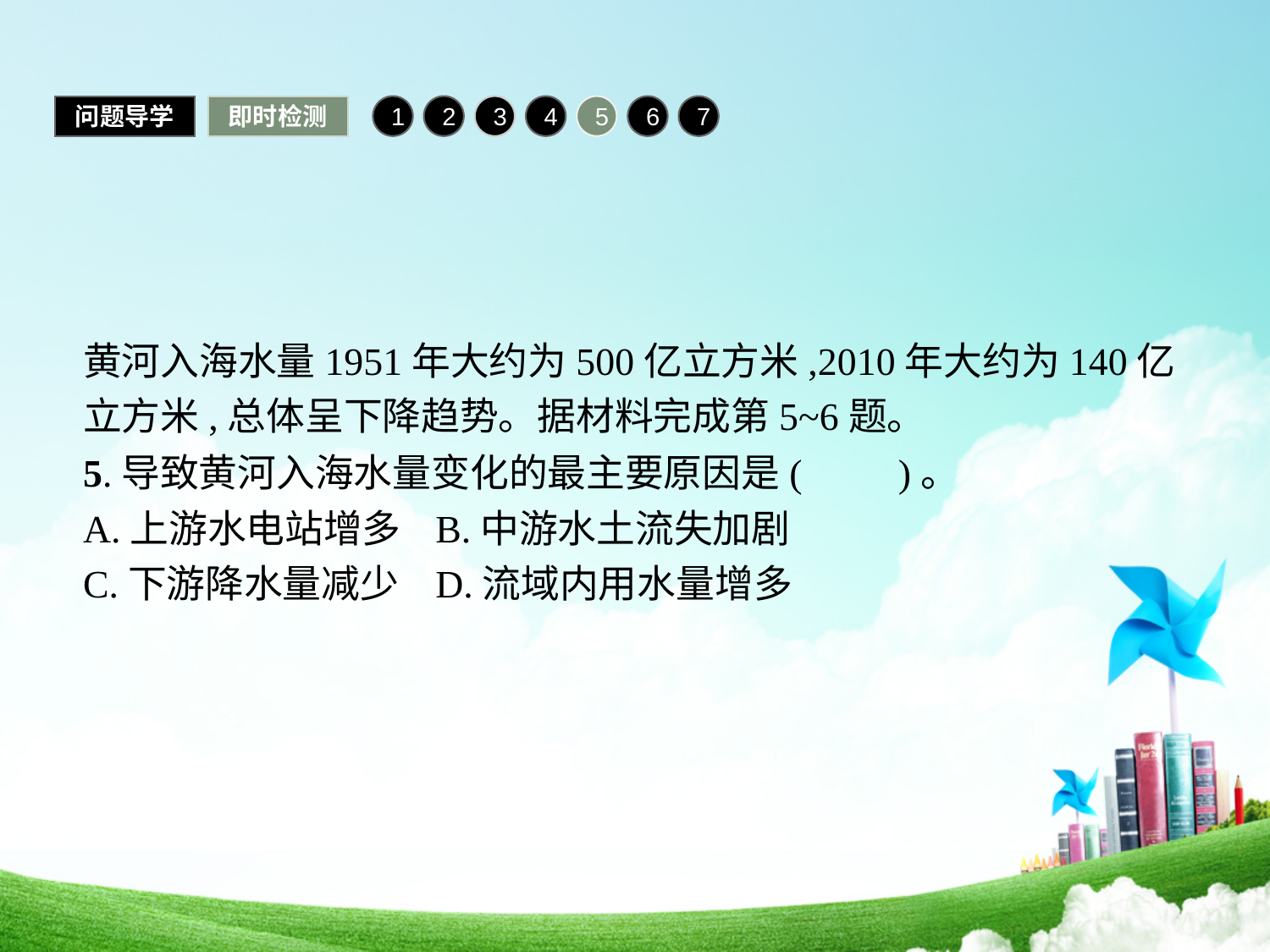

问题导学
即时检测
1
2
3
4
5
6
7
黄河入海水量1951年大约为500亿立方米,2010年大约为140亿立方米,总体呈下降趋势。据材料完成第5~6题。
5.导致黄河入海水量变化的最主要原因是(　　)。
A.上游水电站增多	B.中游水土流失加剧
C.下游降水量减少	D.流域内用水量增多